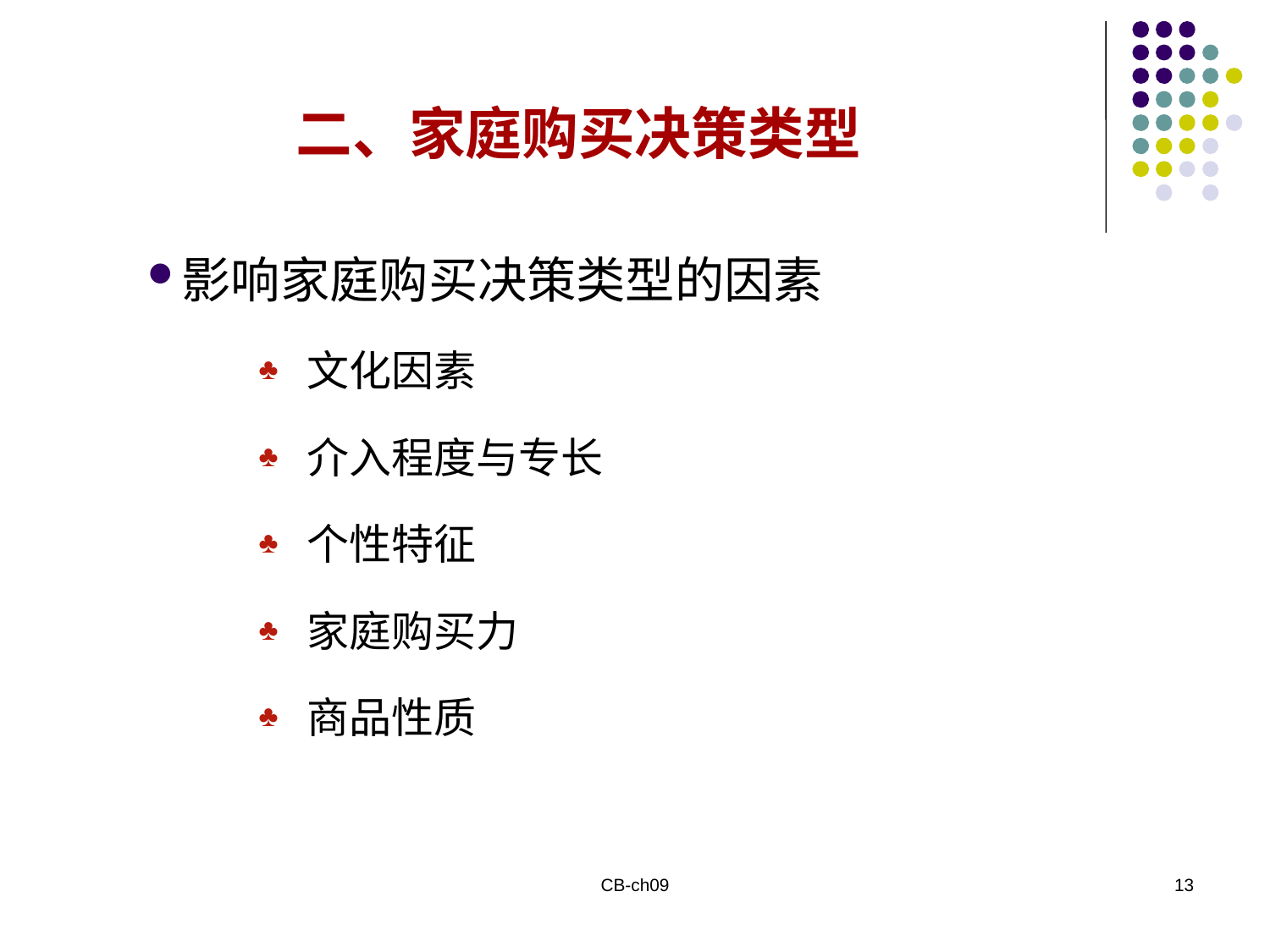

二、家庭购买决策类型

影响家庭购买决策类型的因素
文化因素
介入程度与专长
个性特征
家庭购买力
商品性质
CB-ch09
13